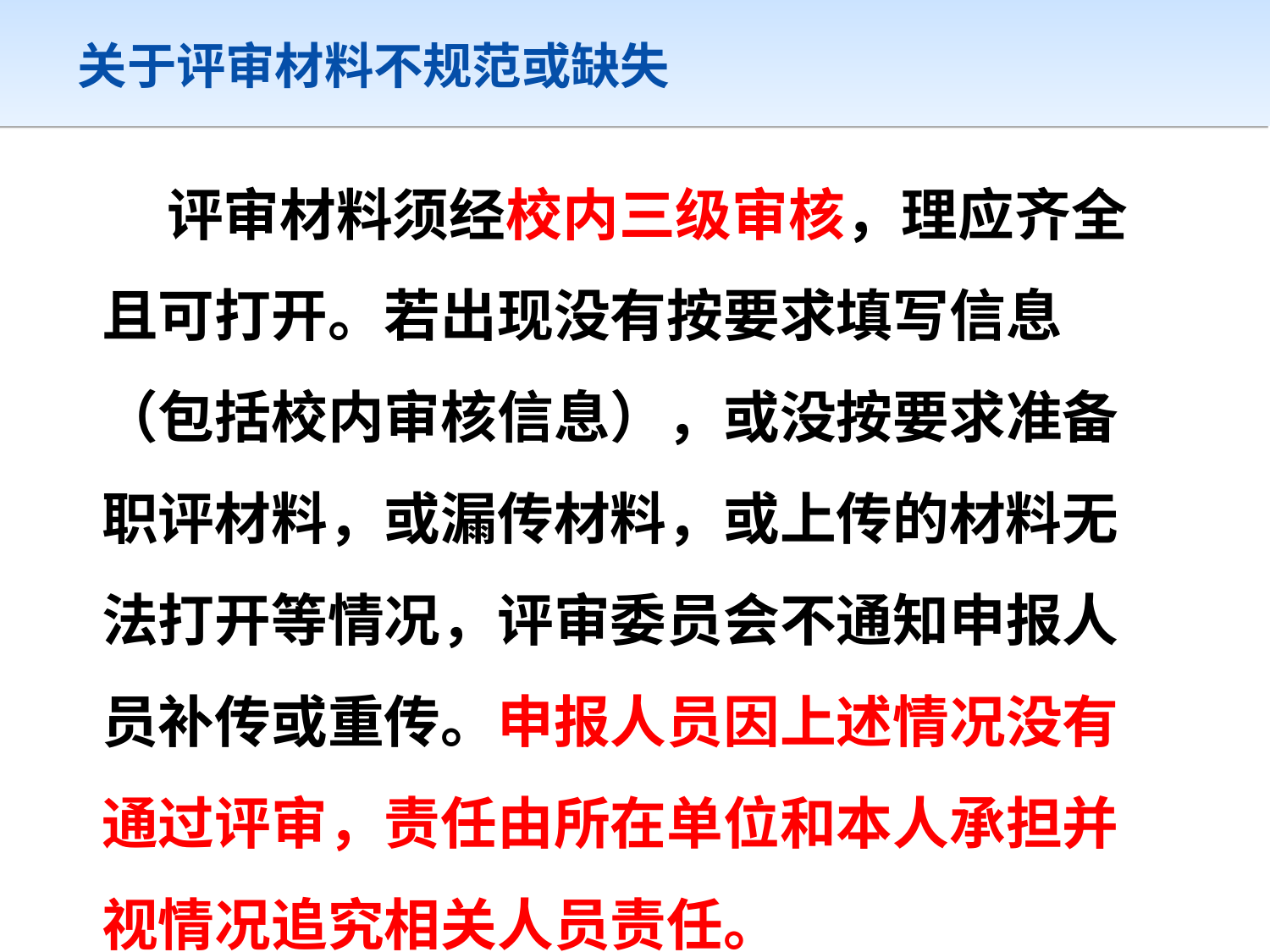

# 关于评审材料不规范或缺失
    评审材料须经校内三级审核，理应齐全且可打开。若出现没有按要求填写信息（包括校内审核信息），或没按要求准备职评材料，或漏传材料，或上传的材料无法打开等情况，评审委员会不通知申报人员补传或重传。申报人员因上述情况没有通过评审，责任由所在单位和本人承担并视情况追究相关人员责任。